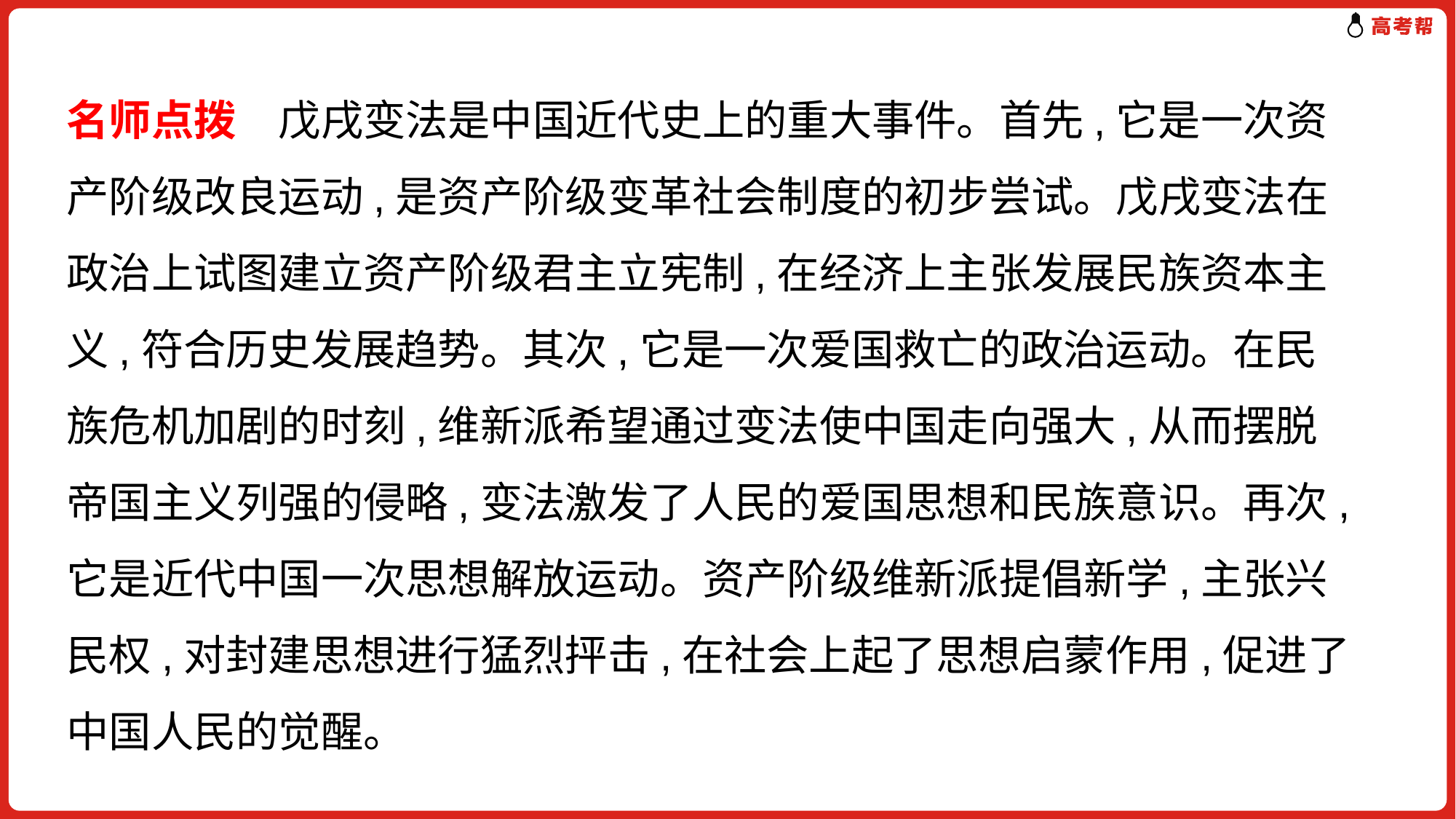

名师点拨　戊戌变法是中国近代史上的重大事件。首先,它是一次资产阶级改良运动,是资产阶级变革社会制度的初步尝试。戊戌变法在政治上试图建立资产阶级君主立宪制,在经济上主张发展民族资本主义,符合历史发展趋势。其次,它是一次爱国救亡的政治运动。在民族危机加剧的时刻,维新派希望通过变法使中国走向强大,从而摆脱帝国主义列强的侵略,变法激发了人民的爱国思想和民族意识。再次,它是近代中国一次思想解放运动。资产阶级维新派提倡新学,主张兴民权,对封建思想进行猛烈抨击,在社会上起了思想启蒙作用,促进了中国人民的觉醒。